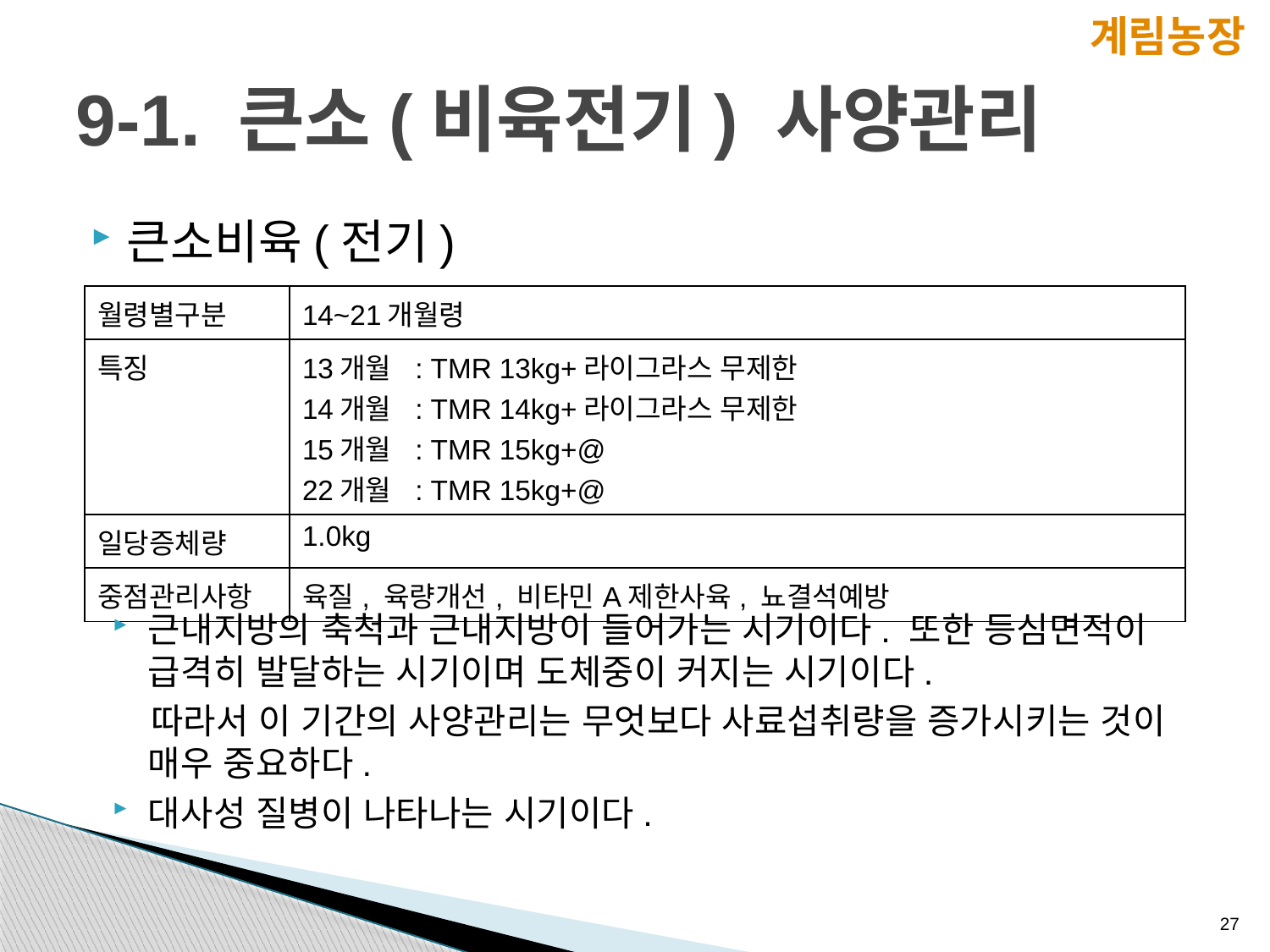

계림농장
# 9-1. 큰소(비육전기) 사양관리
큰소비육(전기)
| 월령별구분 | 14~21개월령 |
| --- | --- |
| 특징 | 13개월 : TMR 13kg+라이그라스 무제한 14개월 : TMR 14kg+라이그라스 무제한 15개월 : TMR 15kg+@ 22개월 : TMR 15kg+@ |
| 일당증체량 | 1.0kg |
| 중점관리사항 | 육질, 육량개선, 비타민A제한사육, 뇨결석예방 |
근내지방의 축척과 근내지방이 들어가는 시기이다. 또한 등심면적이 급격히 발달하는 시기이며 도체중이 커지는 시기이다.
   따라서 이 기간의 사양관리는 무엇보다 사료섭취량을 증가시키는 것이 매우 중요하다.
대사성 질병이 나타나는 시기이다.

27